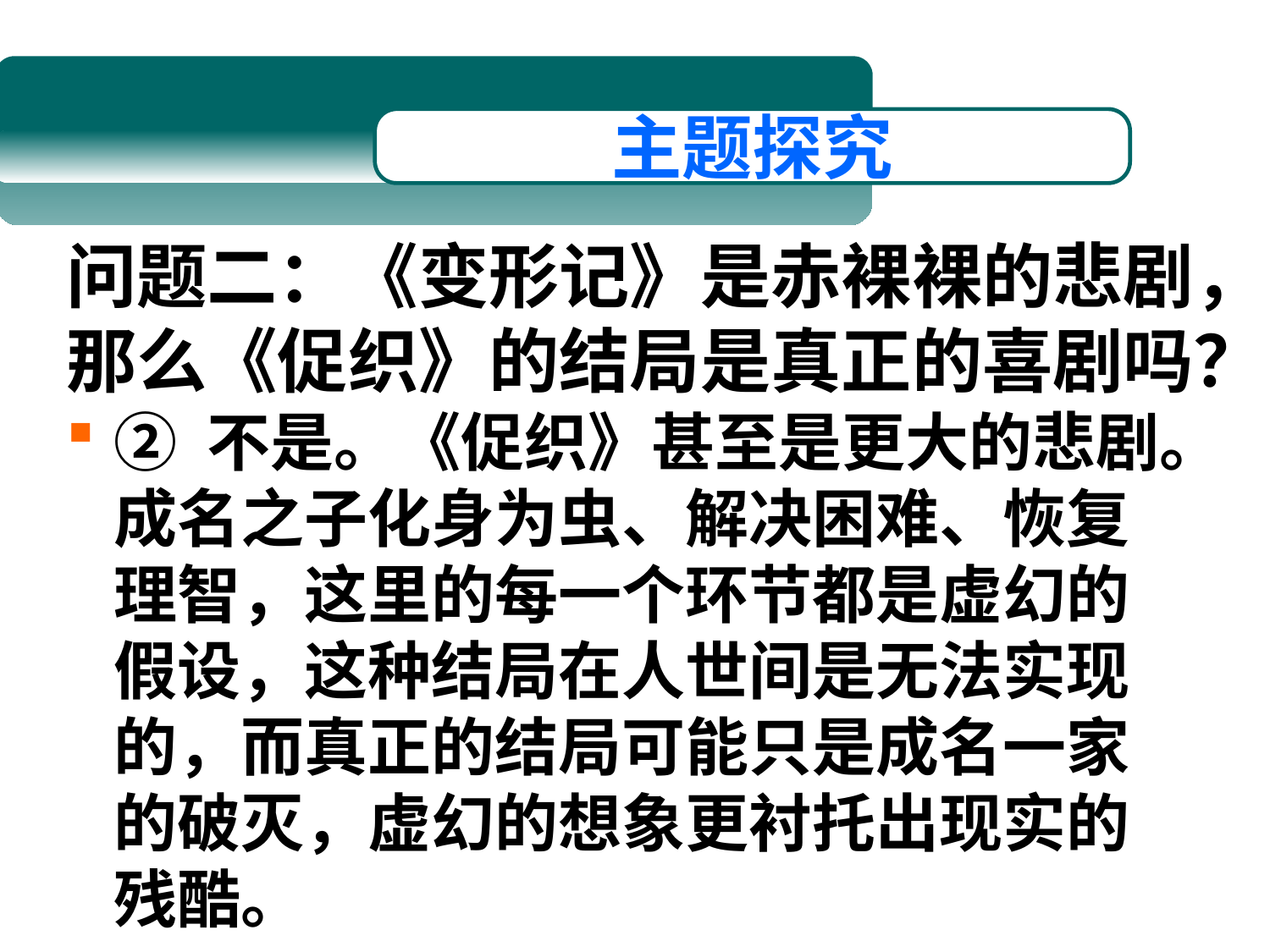

主题探究
问题二：《变形记》是赤裸裸的悲剧，那么《促织》的结局是真正的喜剧吗？
② 不是。《促织》甚至是更大的悲剧。成名之子化身为虫、解决困难、恢复理智，这里的每一个环节都是虚幻的假设，这种结局在人世间是无法实现的，而真正的结局可能只是成名一家的破灭，虚幻的想象更衬托出现实的残酷。